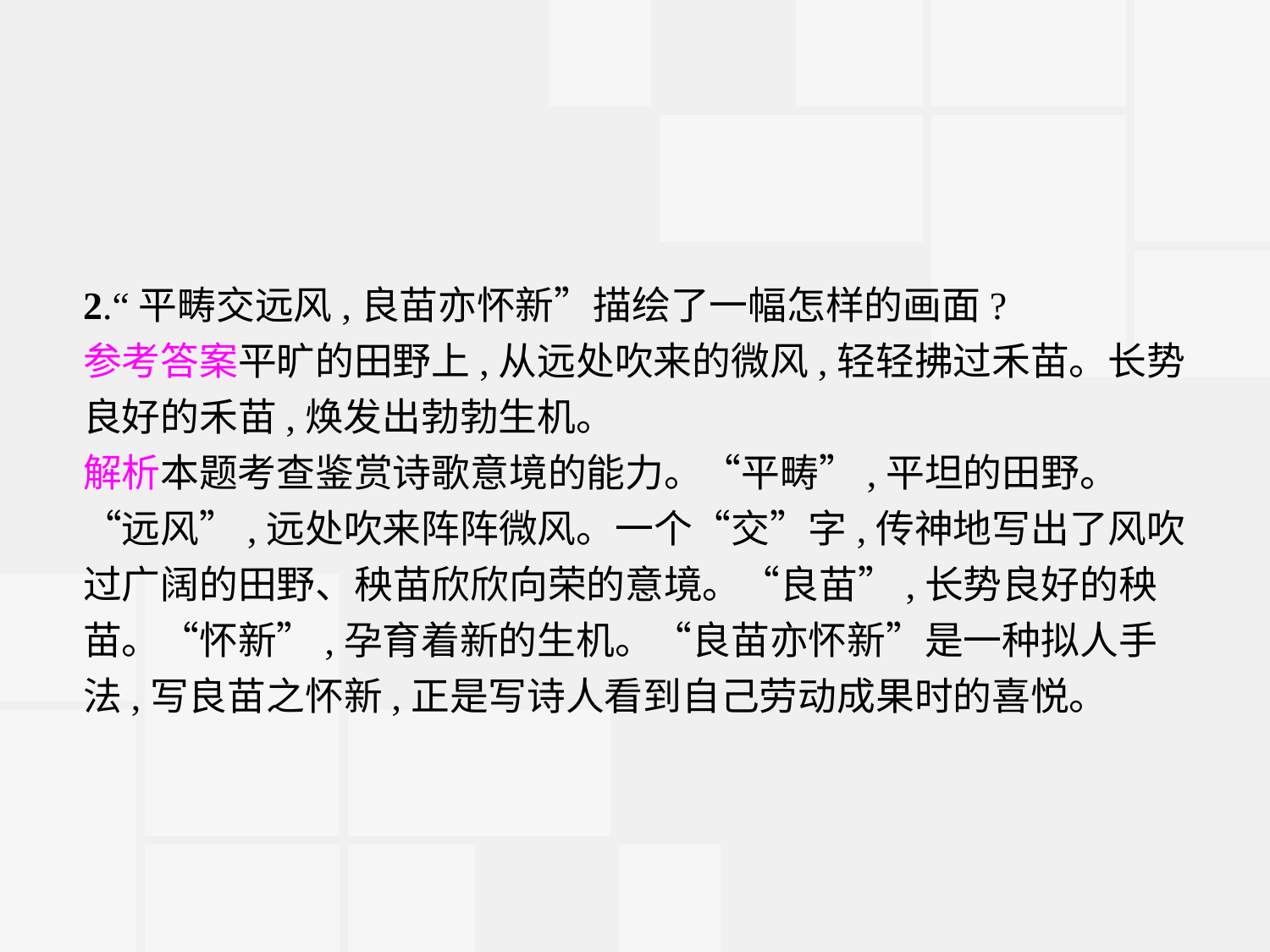

2.“平畴交远风,良苗亦怀新”描绘了一幅怎样的画面?
参考答案平旷的田野上,从远处吹来的微风,轻轻拂过禾苗。长势良好的禾苗,焕发出勃勃生机。
解析本题考查鉴赏诗歌意境的能力。“平畴”,平坦的田野。“远风”,远处吹来阵阵微风。一个“交”字,传神地写出了风吹过广阔的田野、秧苗欣欣向荣的意境。“良苗”,长势良好的秧苗。“怀新”,孕育着新的生机。“良苗亦怀新”是一种拟人手法,写良苗之怀新,正是写诗人看到自己劳动成果时的喜悦。